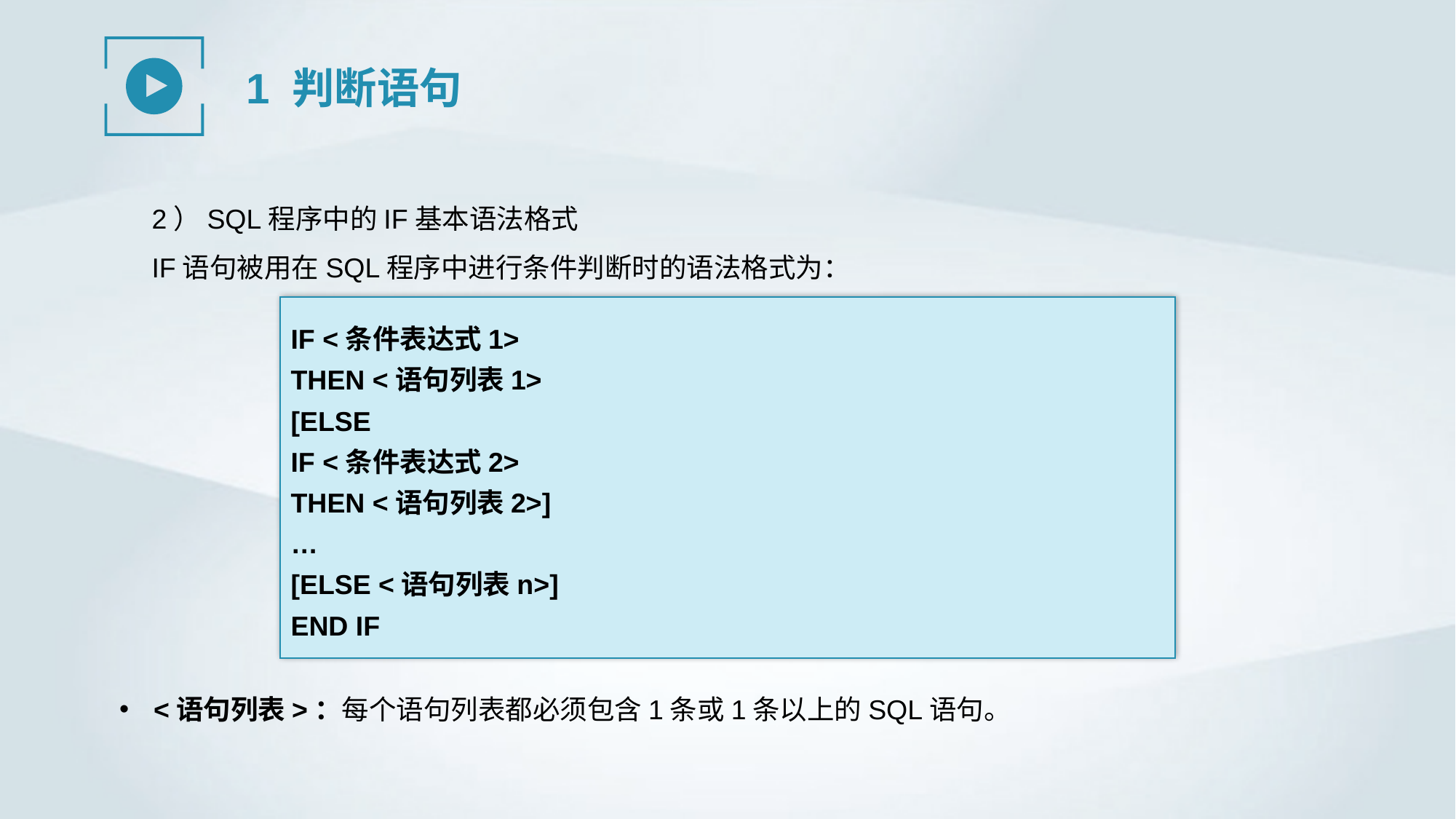

1 判断语句
2）SQL程序中的IF基本语法格式
IF语句被用在SQL程序中进行条件判断时的语法格式为：
IF <条件表达式1>
THEN <语句列表1>
[ELSE
IF <条件表达式2>
THEN <语句列表2>]
…
[ELSE <语句列表n>]
END IF
<语句列表>：每个语句列表都必须包含1条或1条以上的SQL语句。